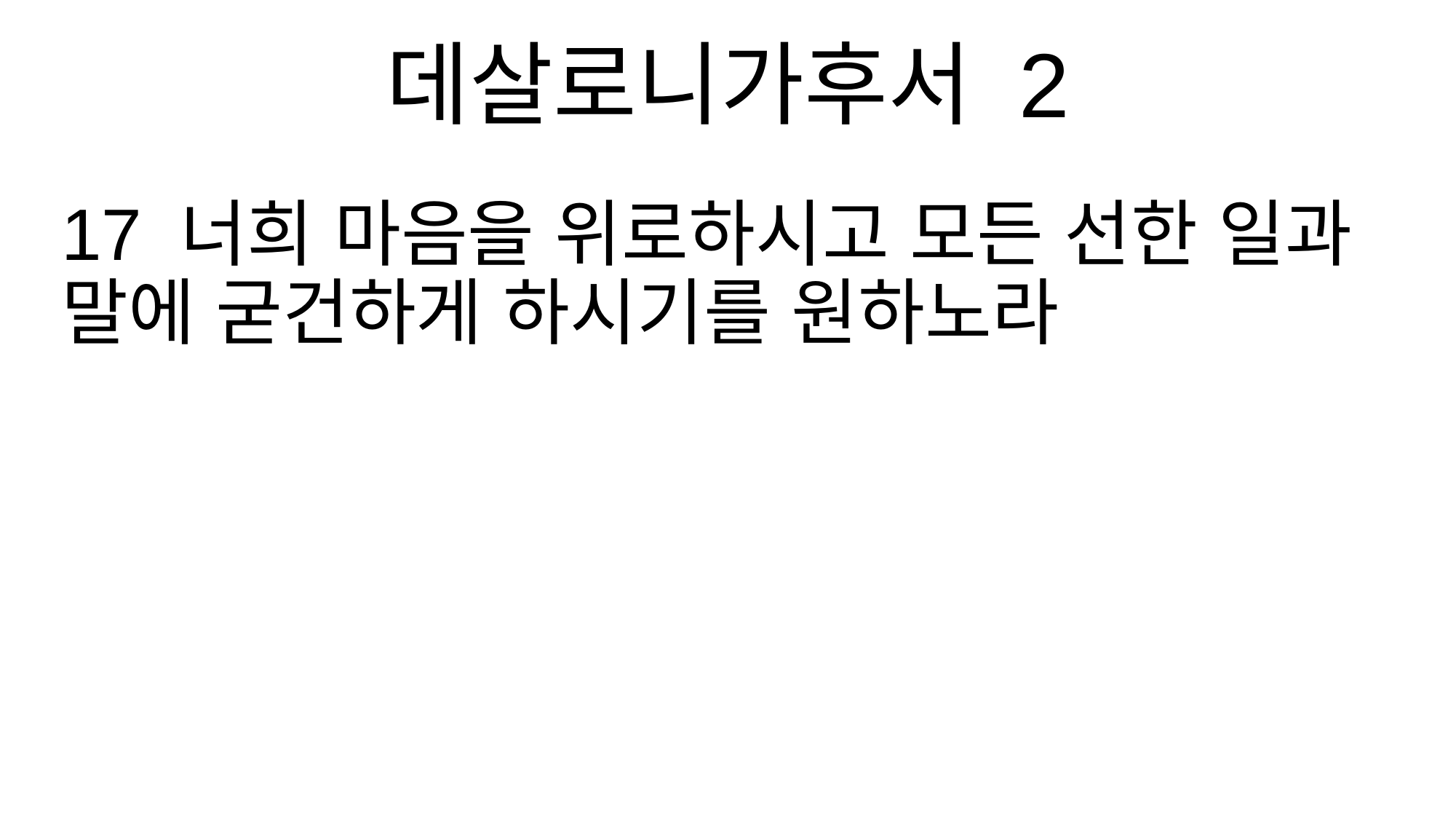

데살로니가후서 2
17 너희 마음을 위로하시고 모든 선한 일과 말에 굳건하게 하시기를 원하노라